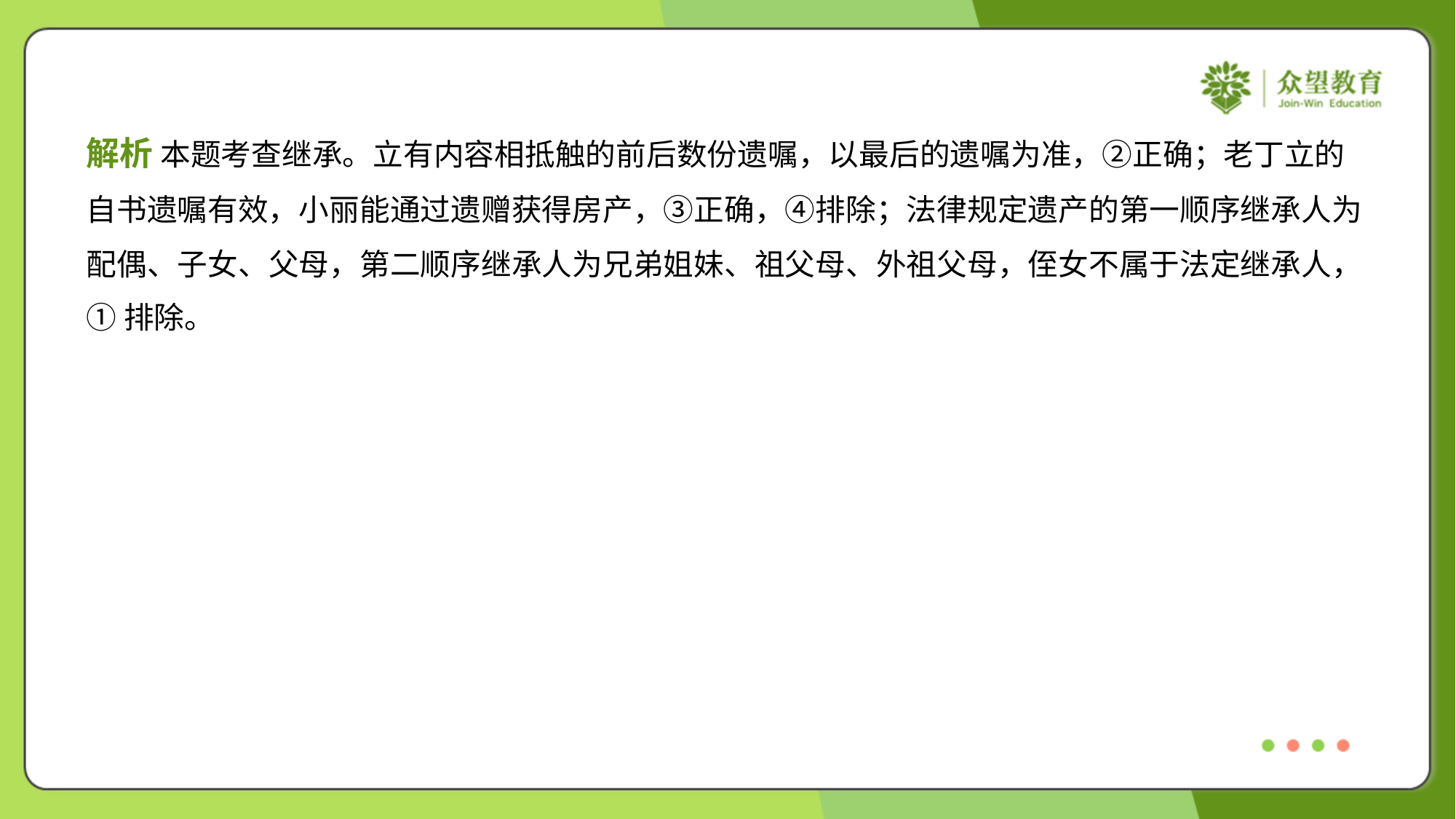

解析 本题考查继承。立有内容相抵触的前后数份遗嘱，以最后的遗嘱为准，②正确；老丁立的
自书遗嘱有效，小丽能通过遗赠获得房产，③正确，④排除；法律规定遗产的第一顺序继承人为
配偶、子女、父母，第二顺序继承人为兄弟姐妹、祖父母、外祖父母，侄女不属于法定继承人，
①排除。